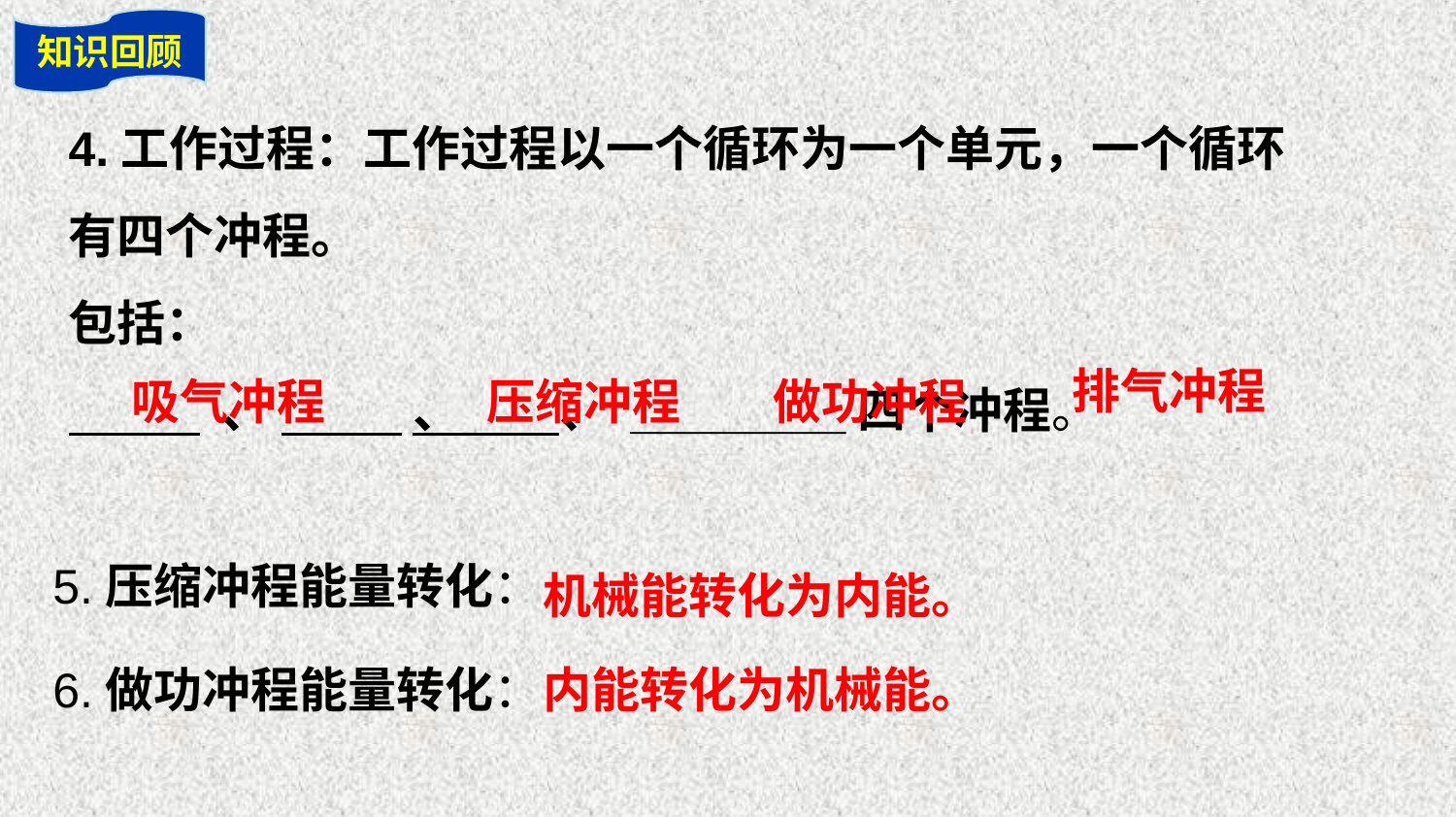

知识回顾
4.工作过程：工作过程以一个循环为一个单元，一个循环有四个冲程。
包括：
             、             、         、 ________四个冲程。
排气冲程
吸气冲程
压缩冲程
做功冲程
5.压缩冲程能量转化：
机械能转化为内能。
6.做功冲程能量转化：
内能转化为机械能。